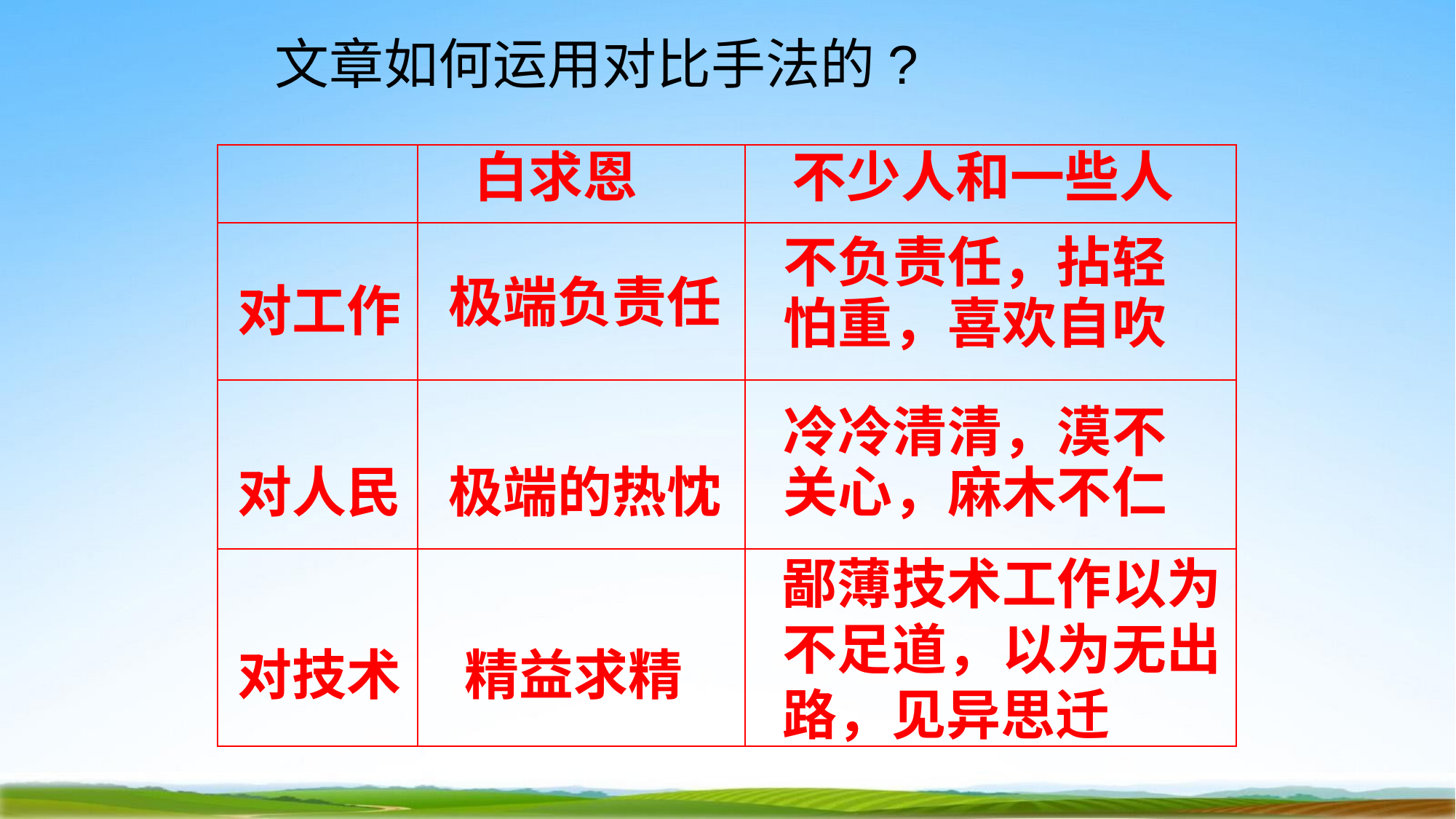

# 文章如何运用对比手法的?
|  | 白求恩 | 不少人和一些人 |
| --- | --- | --- |
| 对工作 | 极端负责任 | 不负责任，拈轻 怕重，喜欢自吹 |
| 对人民 | 极端的热忱 | 冷冷清清，漠不 关心，麻木不仁 |
| 对技术 | 精益求精 | 鄙薄技术工作以为 不足道，以为无出 路，见异思迁 |